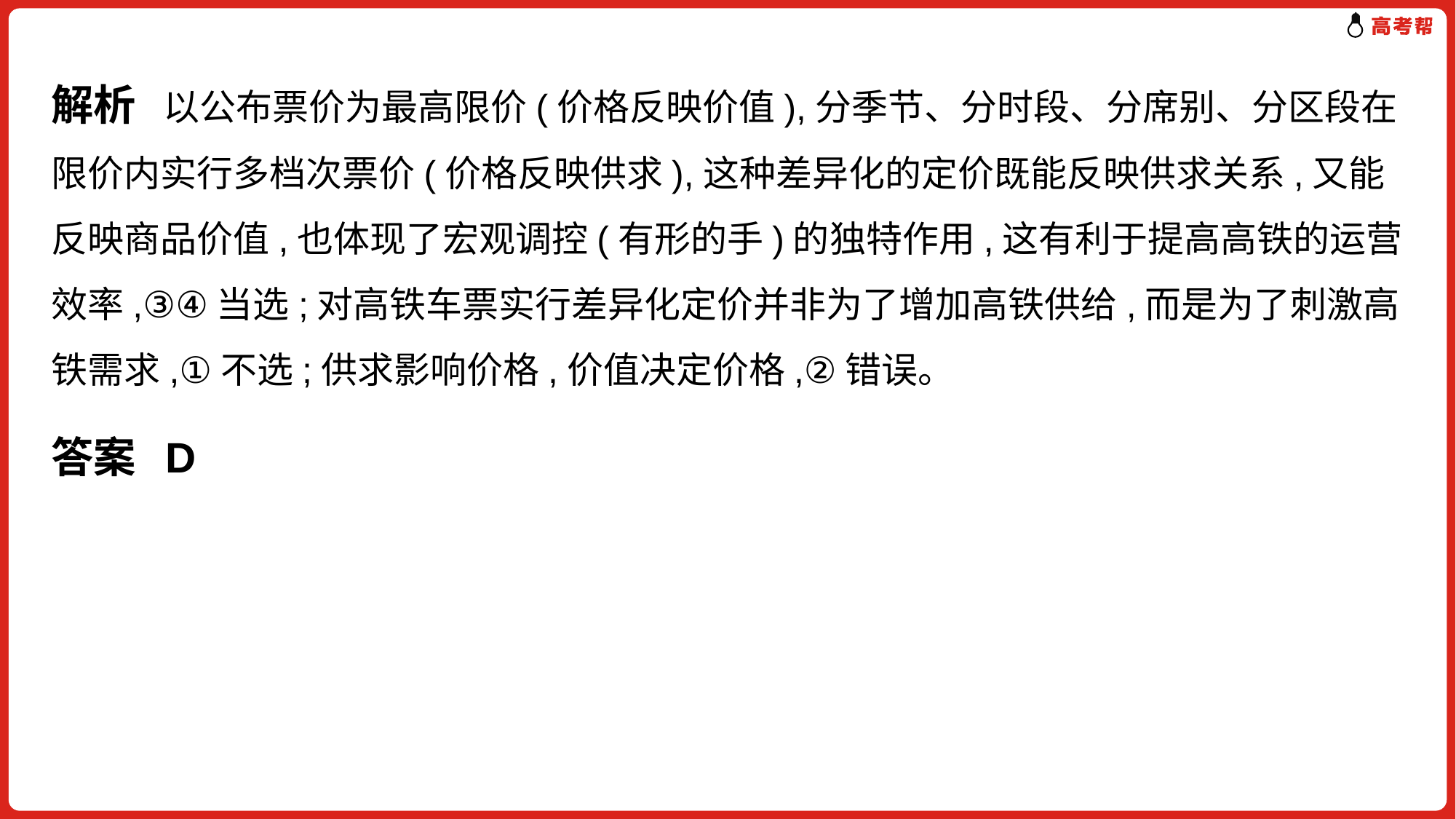

# 解析   以公布票价为最高限价(价格反映价值),分季节、分时段、分席别、分区段在限价内实行多档次票价(价格反映供求),这种差异化的定价既能反映供求关系,又能反映商品价值,也体现了宏观调控(有形的手)的独特作用,这有利于提高高铁的运营效率,③④当选;对高铁车票实行差异化定价并非为了增加高铁供给,而是为了刺激高铁需求,①不选;供求影响价格,价值决定价格,②错误。
答案  D